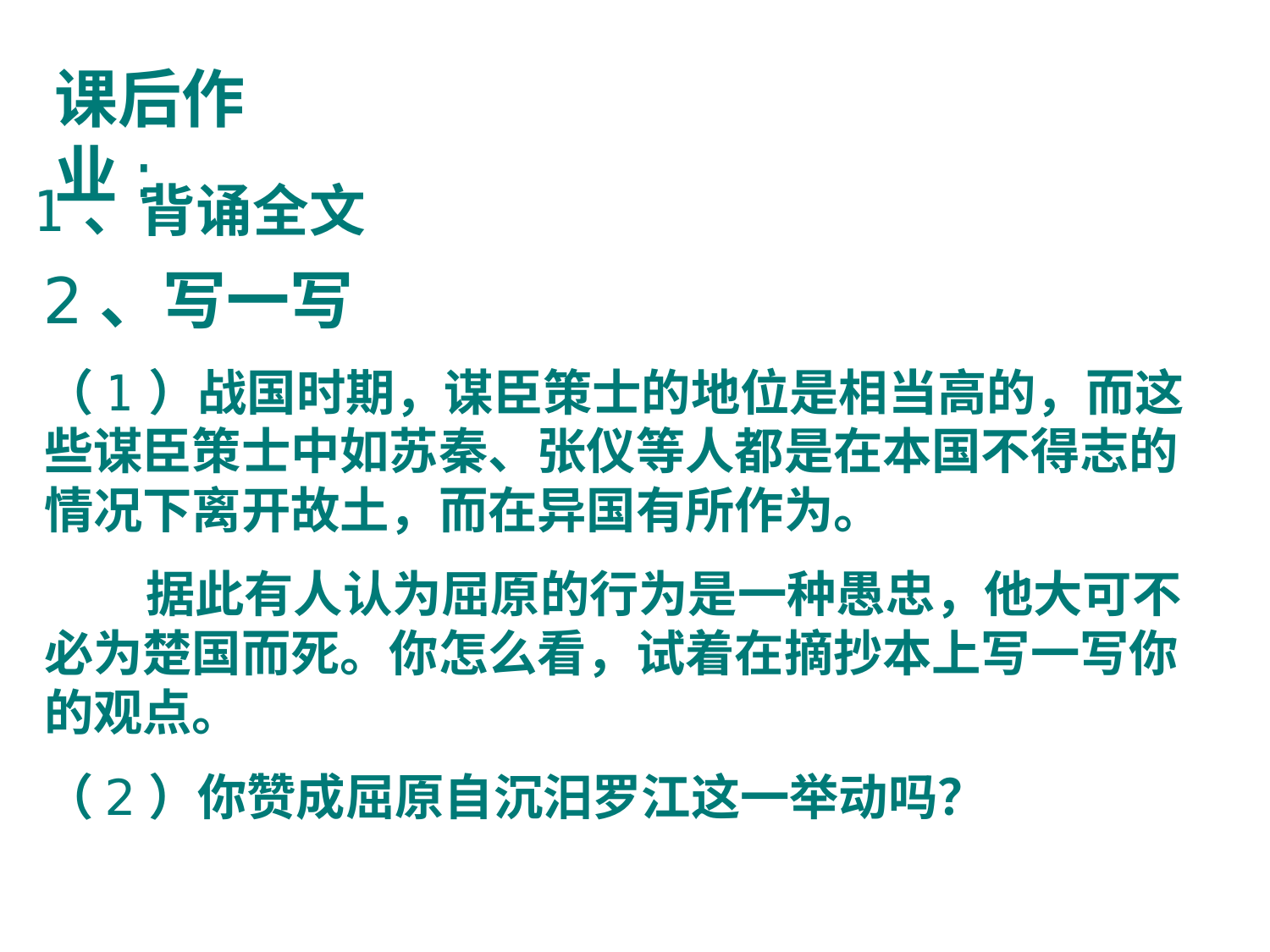

课后作业:
1、背诵全文
2、写一写
（1）战国时期，谋臣策士的地位是相当高的，而这些谋臣策士中如苏秦、张仪等人都是在本国不得志的情况下离开故土，而在异国有所作为。
        据此有人认为屈原的行为是一种愚忠，他大可不必为楚国而死。你怎么看，试着在摘抄本上写一写你的观点。
（2）你赞成屈原自沉汨罗江这一举动吗？